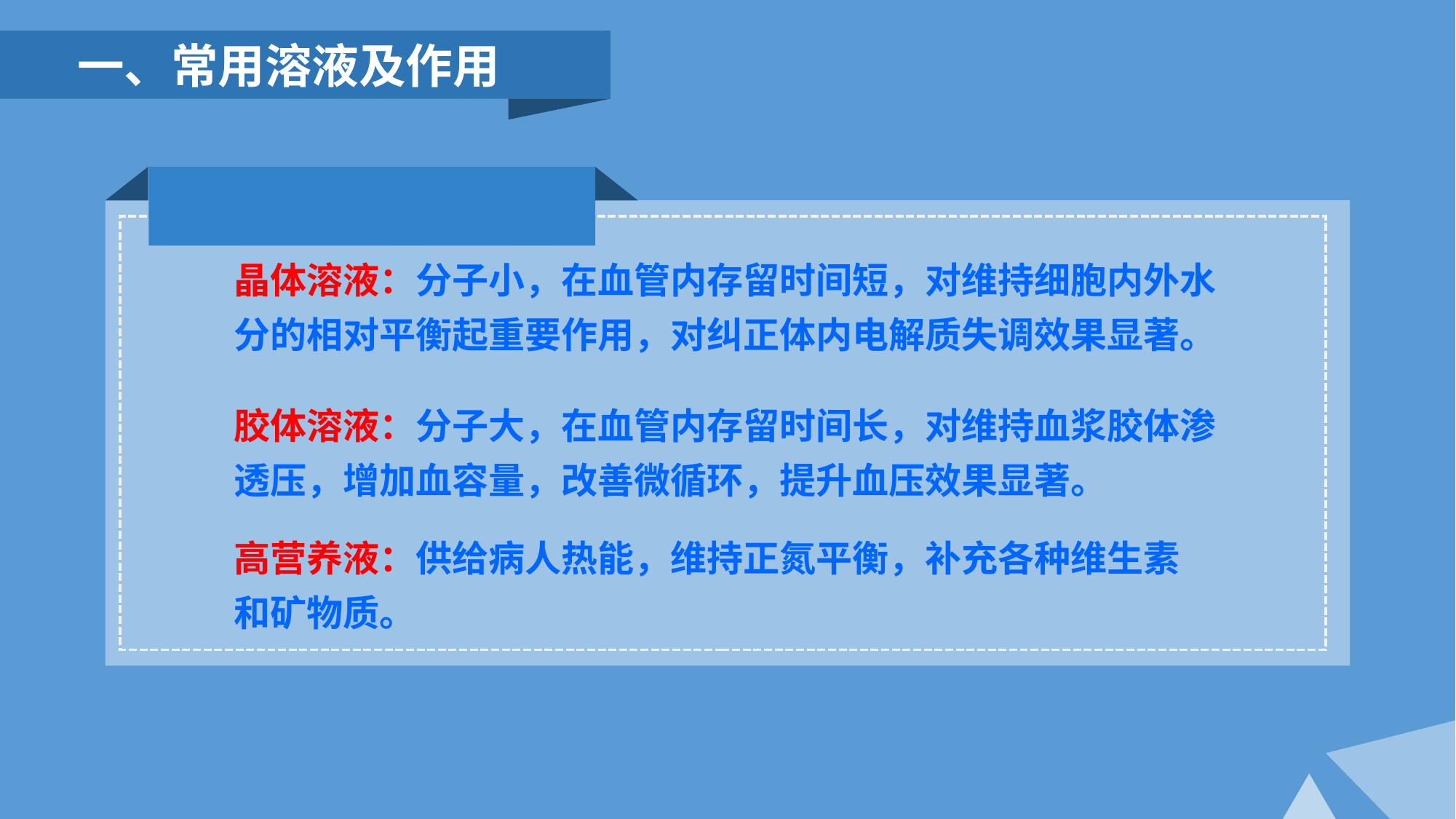

一、常用溶液及作用

晶体溶液：分子小，在血管内存留时间短，对维持细胞内外水分的相对平衡起重要作用，对纠正体内电解质失调效果显著。
胶体溶液：分子大，在血管内存留时间长，对维持血浆胶体渗透压，增加血容量，改善微循环，提升血压效果显著。
高营养液：供给病人热能，维持正氮平衡，补充各种维生素和矿物质。